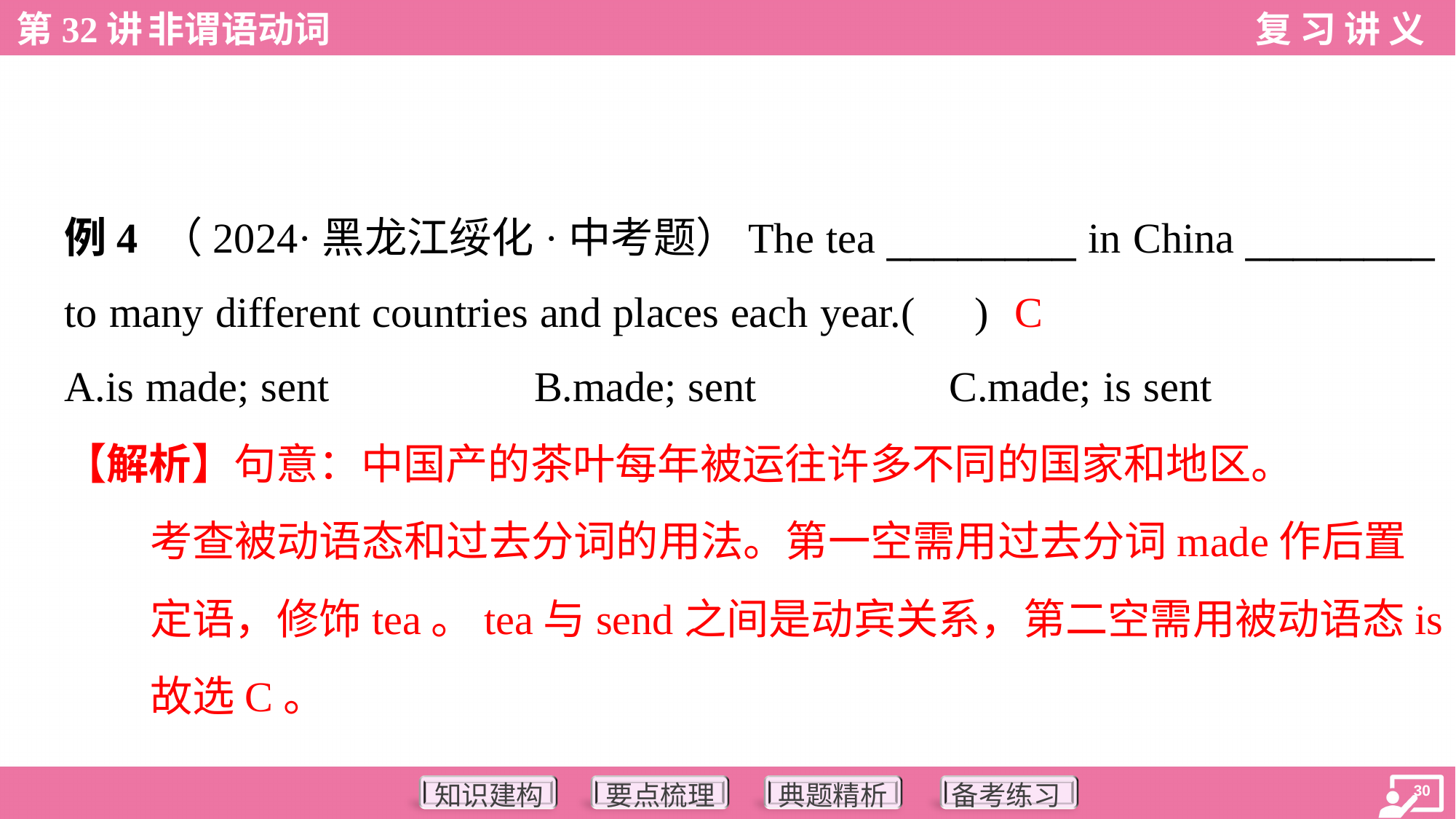

例4 （2024·黑龙江绥化·中考题）The tea ________ in China ________
to many different countries and places each year.(     )
C
A.is made; sent	B.made; sent	C.made; is sent
【解析】句意：中国产的茶叶每年被运往许多不同的国家和地区。
考查被动语态和过去分词的用法。第一空需用过去分词made作后置
定语，修饰tea。tea与send之间是动宾关系，第二空需用被动语态is sent，
故选C。